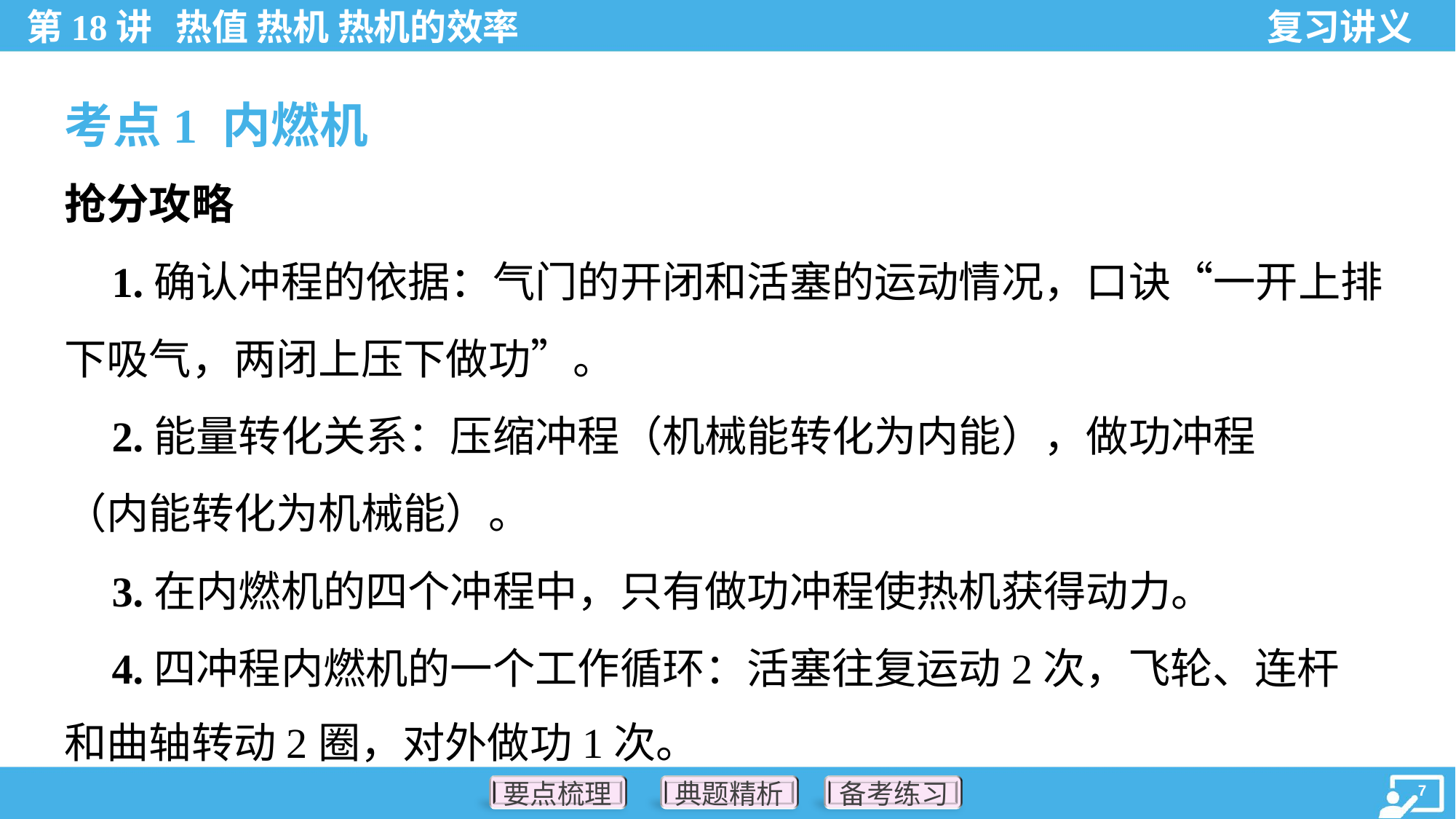

考点1 内燃机
抢分攻略
    1.确认冲程的依据：气门的开闭和活塞的运动情况，口诀“一开上排
下吸气，两闭上压下做功”。
    2.能量转化关系：压缩冲程（机械能转化为内能），做功冲程
（内能转化为机械能）。
    3.在内燃机的四个冲程中，只有做功冲程使热机获得动力。
    4.四冲程内燃机的一个工作循环：活塞往复运动2次，飞轮、连杆
和曲轴转动2圈，对外做功1次。